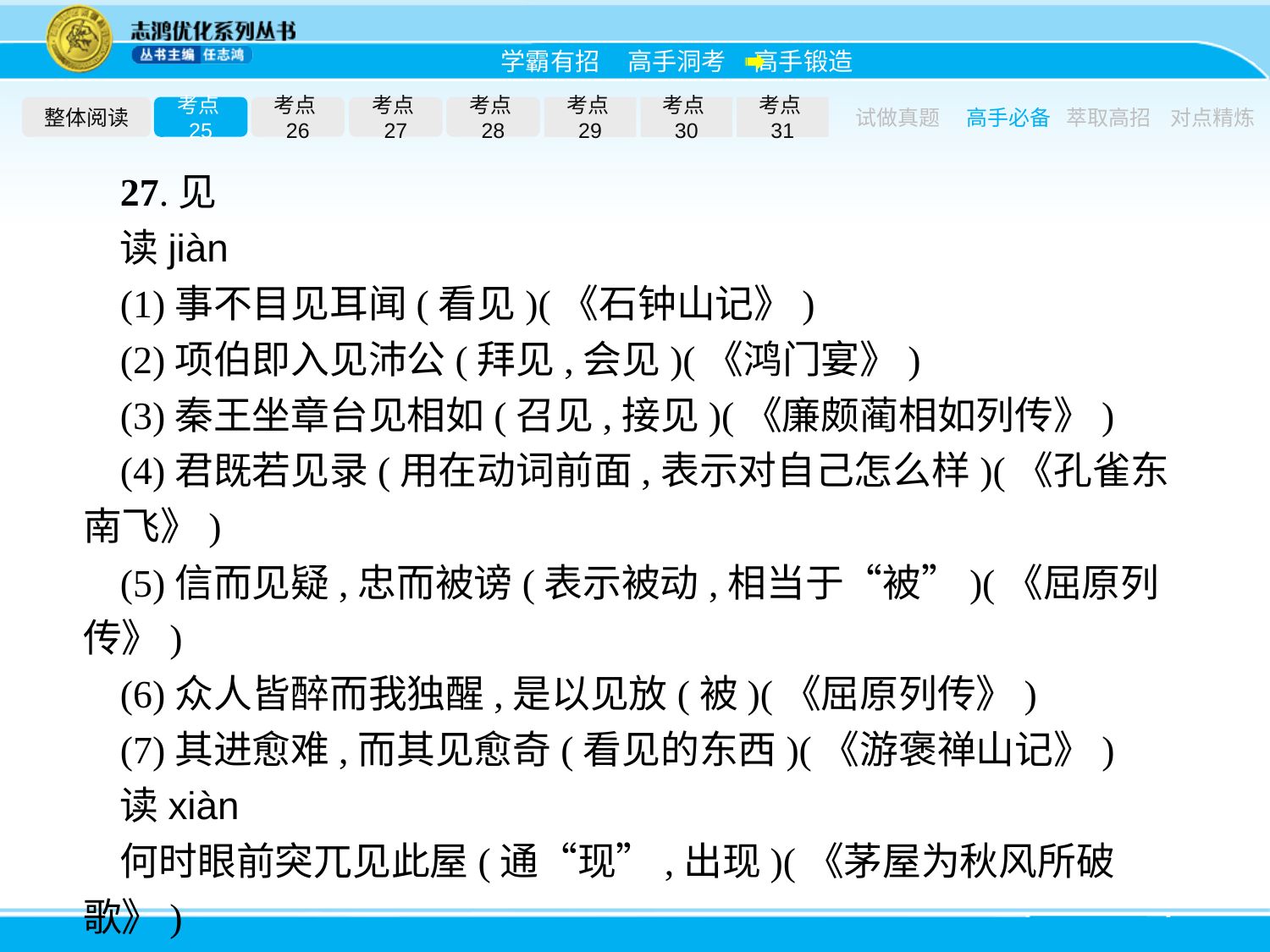

整体阅读
考点25
考点26
考点27
考点28
考点29
考点30
考点31
试做真题
高手必备
萃取高招
对点精炼
27.见
读jiàn
(1)事不目见耳闻(看见)(《石钟山记》)
(2)项伯即入见沛公(拜见,会见)(《鸿门宴》)
(3)秦王坐章台见相如(召见,接见)(《廉颇蔺相如列传》)
(4)君既若见录(用在动词前面,表示对自己怎么样)(《孔雀东南飞》)
(5)信而见疑,忠而被谤(表示被动,相当于“被”)(《屈原列传》)
(6)众人皆醉而我独醒,是以见放(被)(《屈原列传》)
(7)其进愈难,而其见愈奇(看见的东西)(《游褒禅山记》)
读xiàn
何时眼前突兀见此屋(通“现”,出现)(《茅屋为秋风所破歌》)